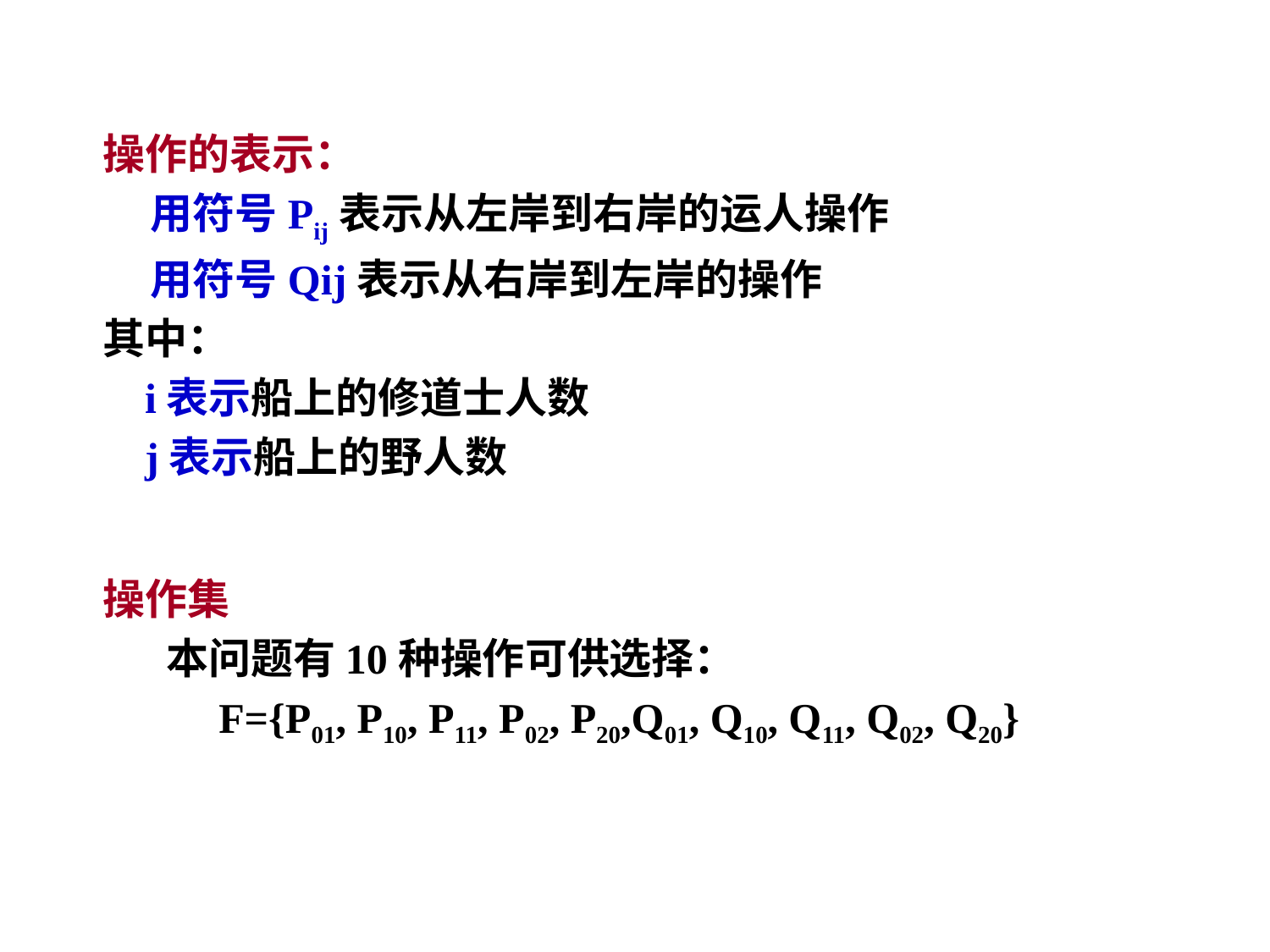

操作的表示：
    用符号Pij表示从左岸到右岸的运人操作
    用符号Qij表示从右岸到左岸的操作
其中：
    i表示船上的修道士人数
    j表示船上的野人数

操作集
本问题有10种操作可供选择：
     F={P01, P10, P11, P02, P20,Q01, Q10, Q11, Q02, Q20}